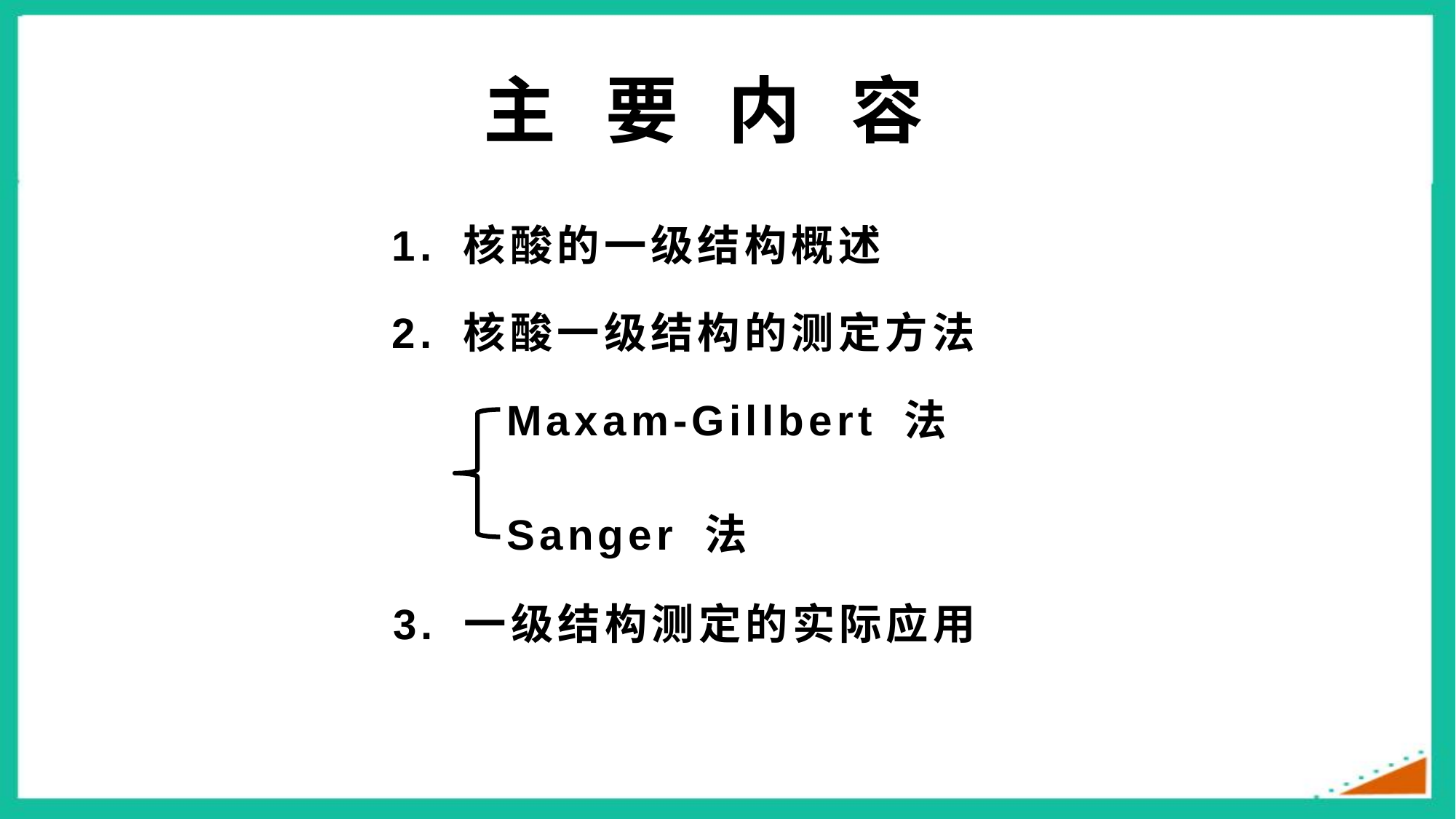

主   要   内   容
1. 核酸的一级结构概述
2. 核酸一级结构的测定方法
       Maxam-Gillbert 法
       Sanger 法

3. 一级结构测定的实际应用